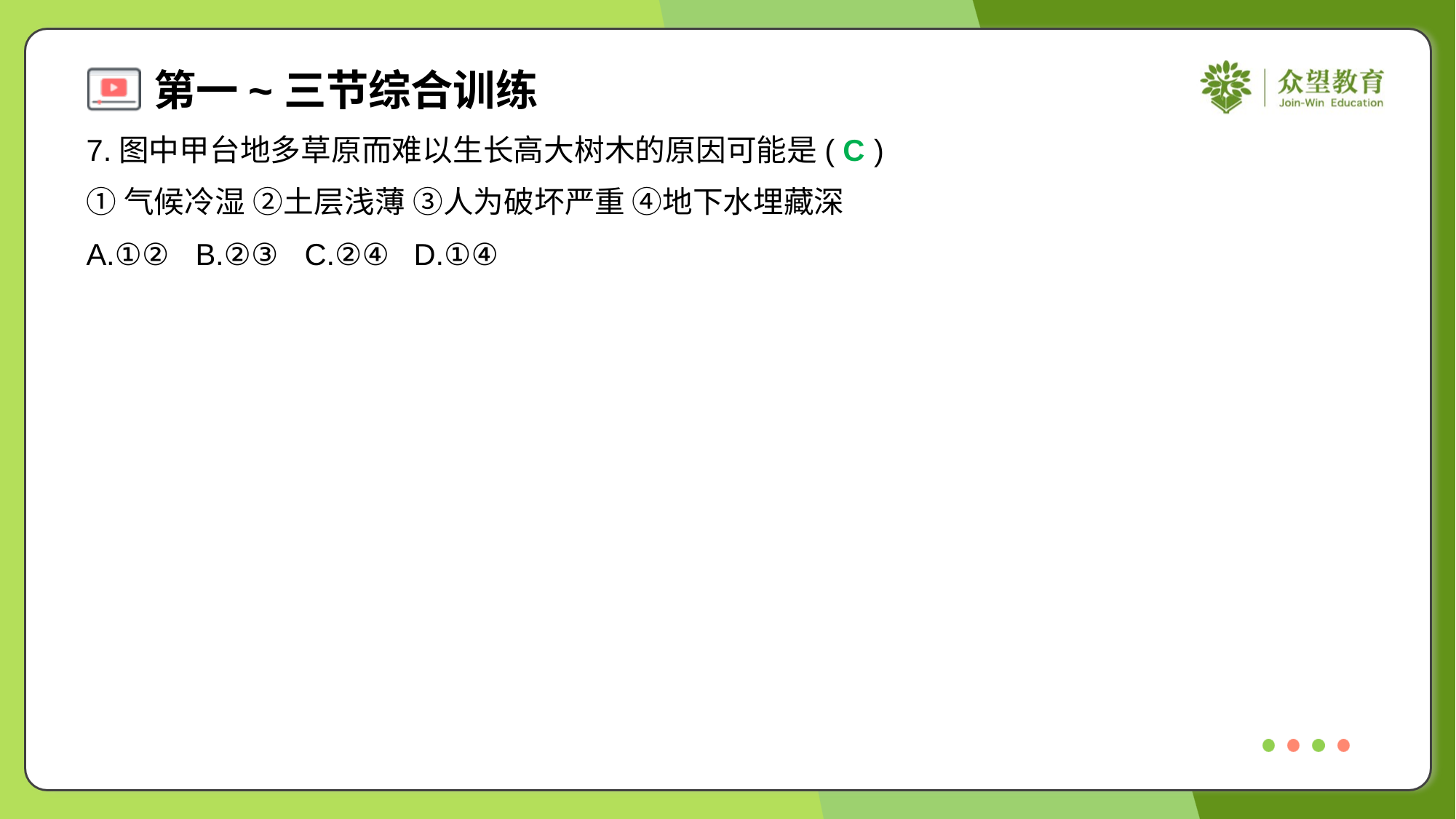

7.图中甲台地多草原而难以生长高大树木的原因可能是(     )
C
①气候冷湿 ②土层浅薄 ③人为破坏严重	④地下水埋藏深
A.①②	B.②③	C.②④	D.①④